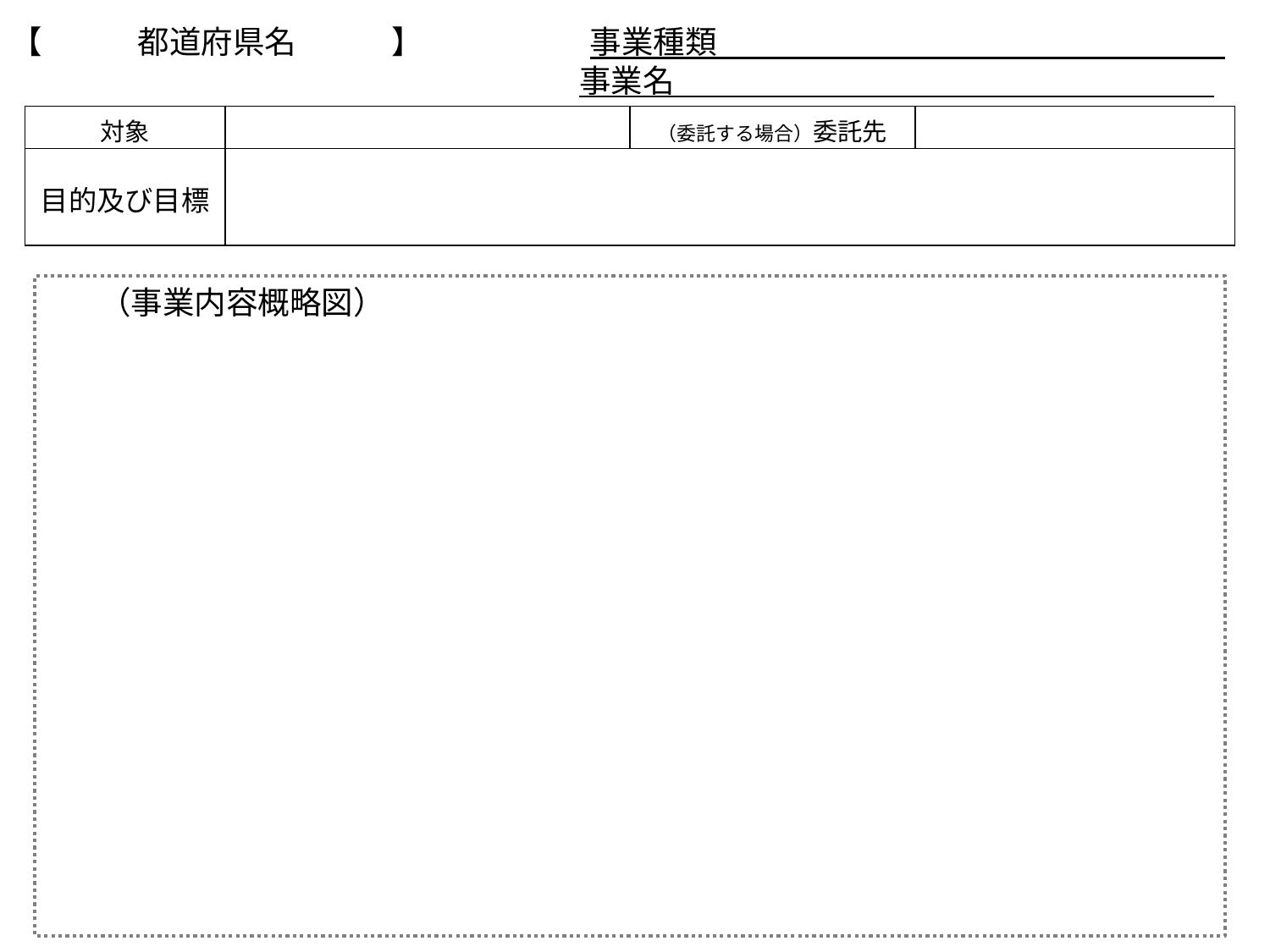

【　　　都道府県名　　　】
　　　　　 事業種類
　　　　　 事業名
| 対象 |  | （委託する場合）委託先 |  |
| --- | --- | --- | --- |
| 目的及び目標 |  |  |  |

（事業内容概略図）